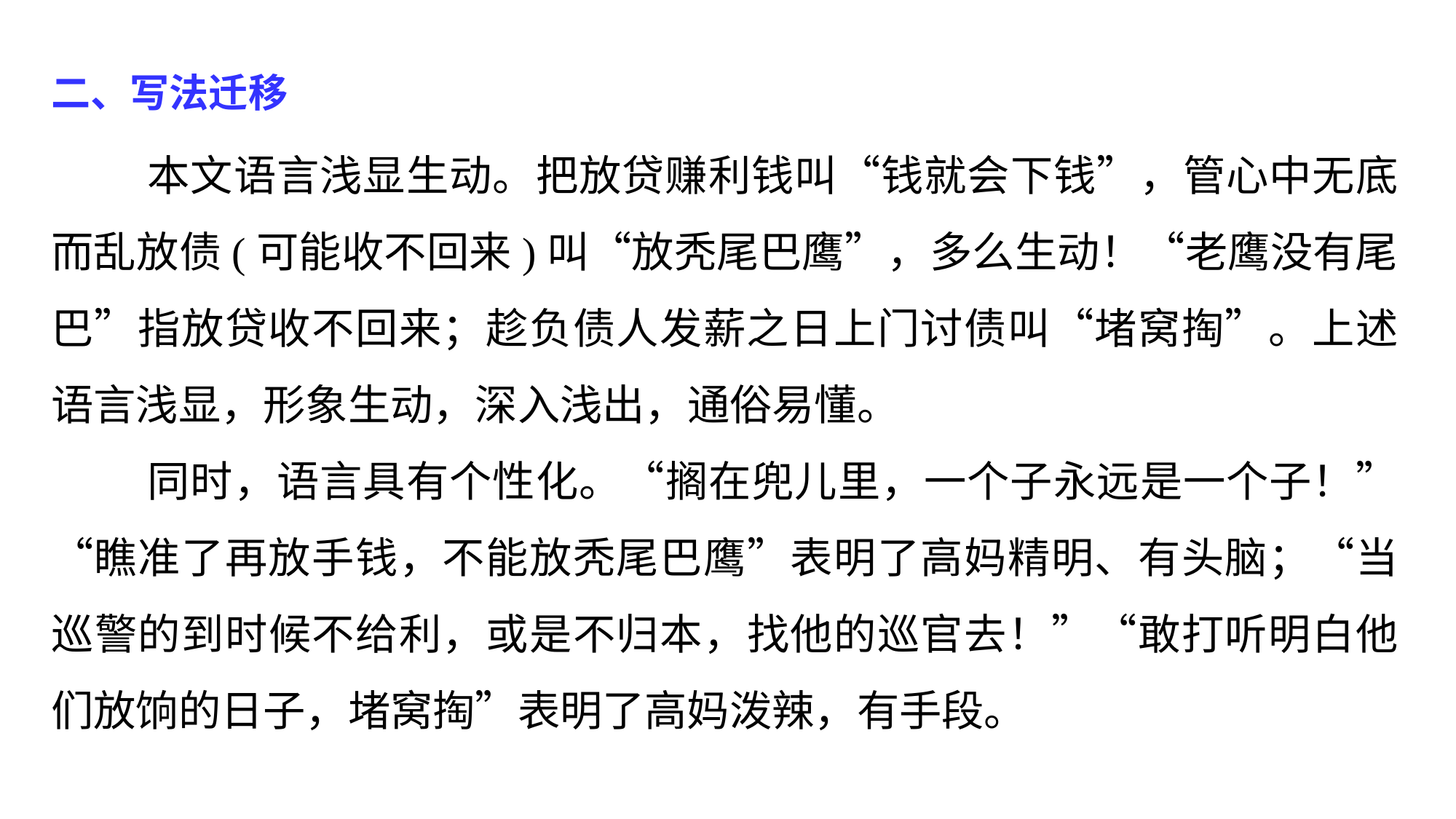

二、写法迁移
   本文语言浅显生动。把放贷赚利钱叫“钱就会下钱”，管心中无底而乱放债(可能收不回来)叫“放秃尾巴鹰”，多么生动！“老鹰没有尾巴”指放贷收不回来；趁负债人发薪之日上门讨债叫“堵窝掏”。上述语言浅显，形象生动，深入浅出，通俗易懂。
   同时，语言具有个性化。“搁在兜儿里，一个子永远是一个子！”“瞧准了再放手钱，不能放秃尾巴鹰”表明了高妈精明、有头脑；“当巡警的到时候不给利，或是不归本，找他的巡官去！”“敢打听明白他们放饷的日子，堵窝掏”表明了高妈泼辣，有手段。